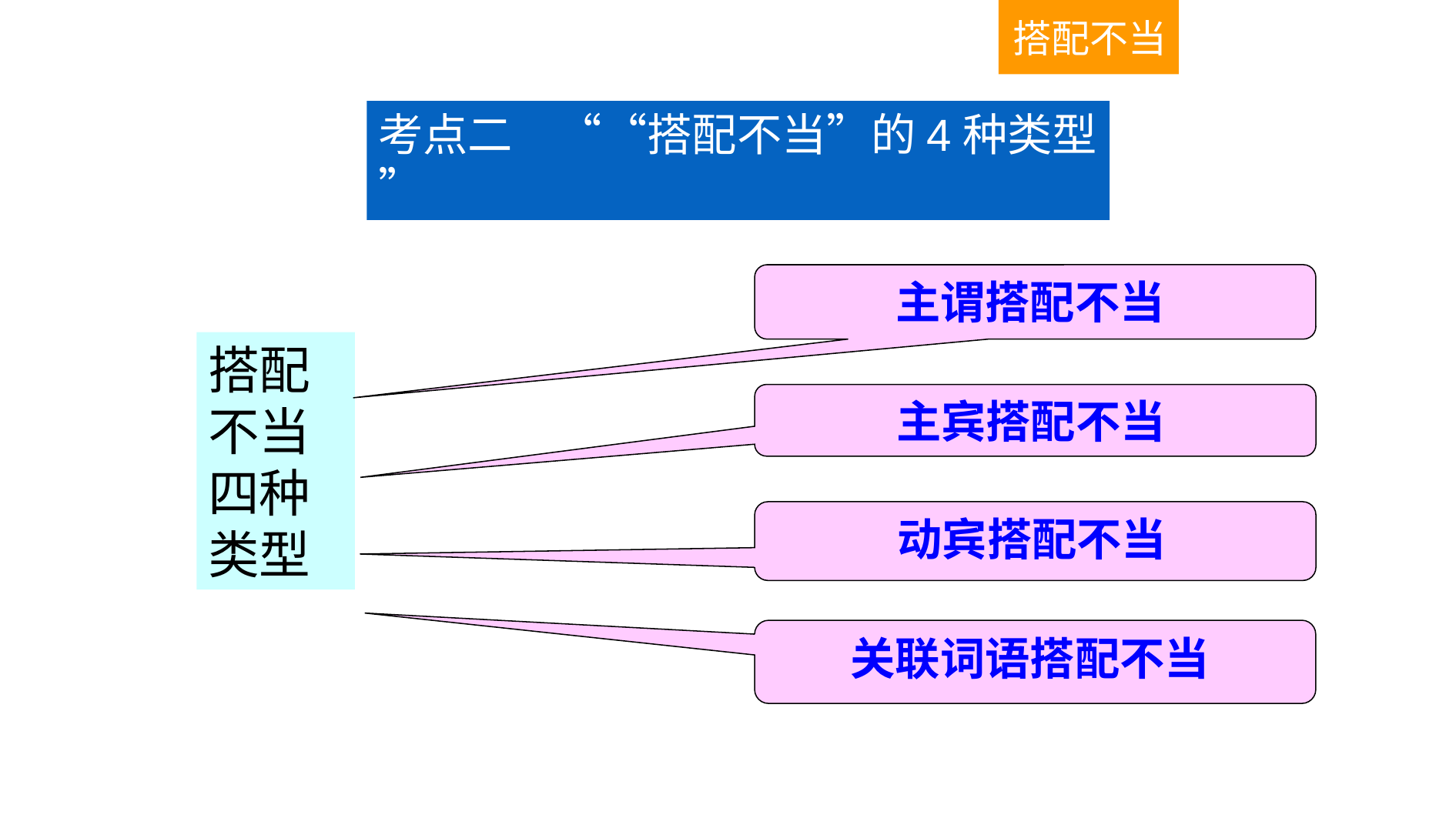

搭配不当
考点二　““搭配不当”的4种类型 ”
主谓搭配不当
搭配不当四种类型
主宾搭配不当
动宾搭配不当
关联词语搭配不当